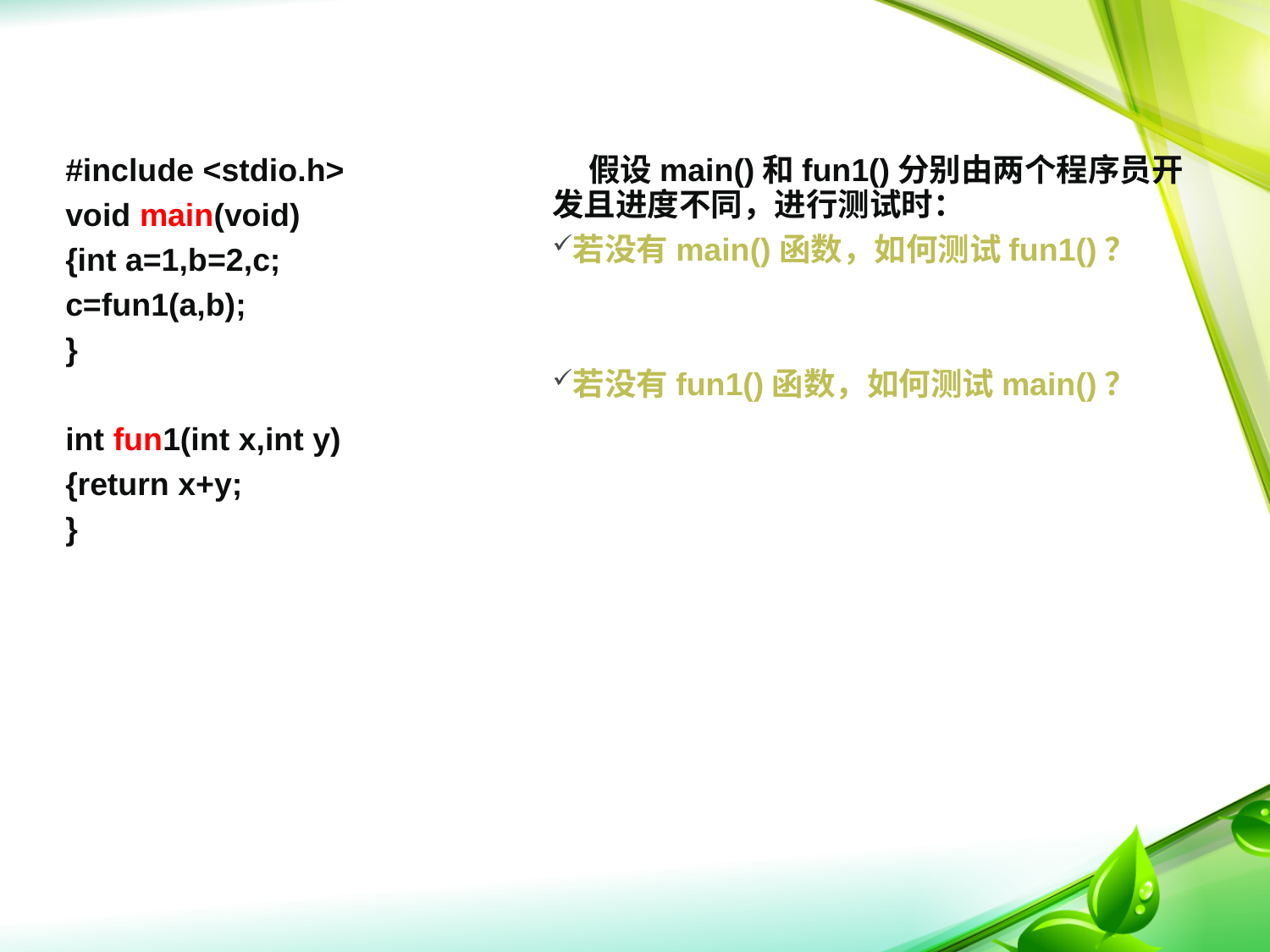

#include <stdio.h>
void main(void)
{int a=1,b=2,c;
c=fun1(a,b);
}

int fun1(int x,int y)
{return x+y;
}
    假设main()和fun1()分别由两个程序员开发且进度不同，进行测试时：
若没有main()函数，如何测试fun1()？

若没有fun1()函数，如何测试main()？